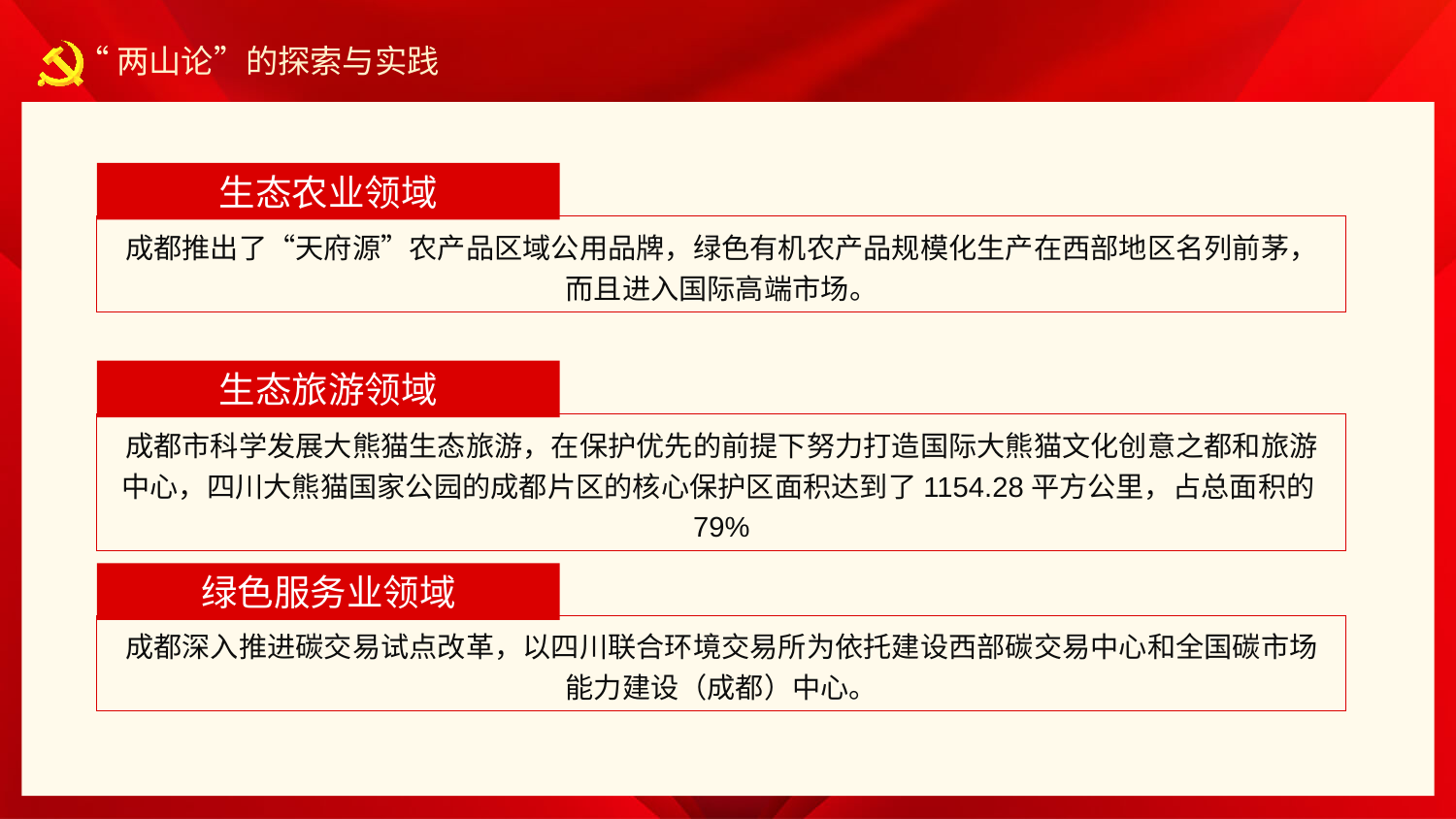

生态农业领域
成都推出了“天府源”农产品区域公用品牌，绿色有机农产品规模化生产在西部地区名列前茅，而且进入国际高端市场。
生态旅游领域
成都市科学发展大熊猫生态旅游，在保护优先的前提下努力打造国际大熊猫文化创意之都和旅游中心，四川大熊猫国家公园的成都片区的核心保护区面积达到了1154.28平方公里，占总面积的79%
绿色服务业领域
成都深入推进碳交易试点改革，以四川联合环境交易所为依托建设西部碳交易中心和全国碳市场能力建设（成都）中心。